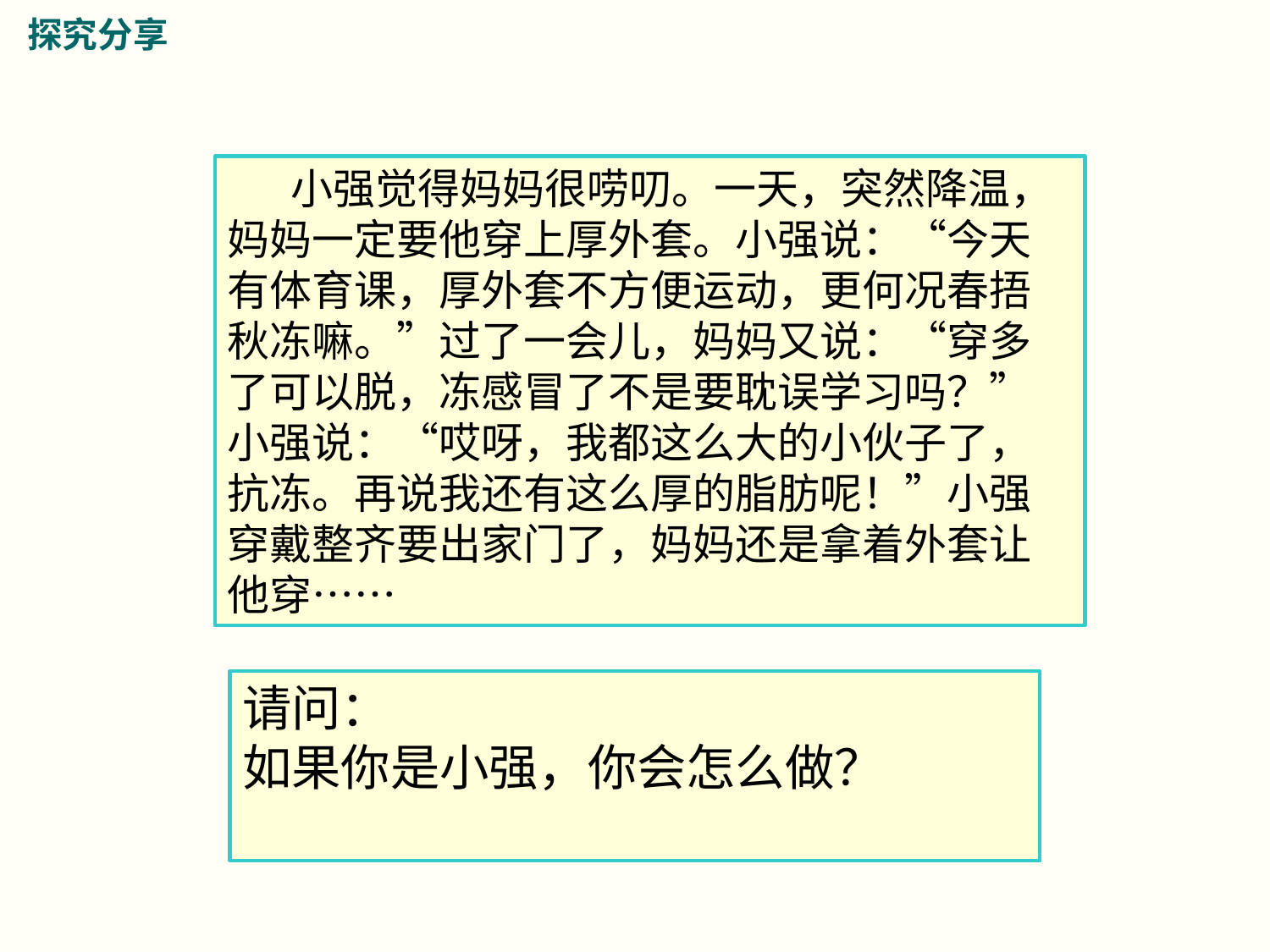

探究分享
       小强觉得妈妈很唠叨。一天，突然降温，妈妈一定要他穿上厚外套。小强说：“今天有体育课，厚外套不方便运动，更何况春捂秋冻嘛。”过了一会儿，妈妈又说：“穿多了可以脱，冻感冒了不是要耽误学习吗？”小强说：“哎呀，我都这么大的小伙子了，抗冻。再说我还有这么厚的脂肪呢！”小强穿戴整齐要出家门了，妈妈还是拿着外套让他穿……
请问：
如果你是小强，你会怎么做？